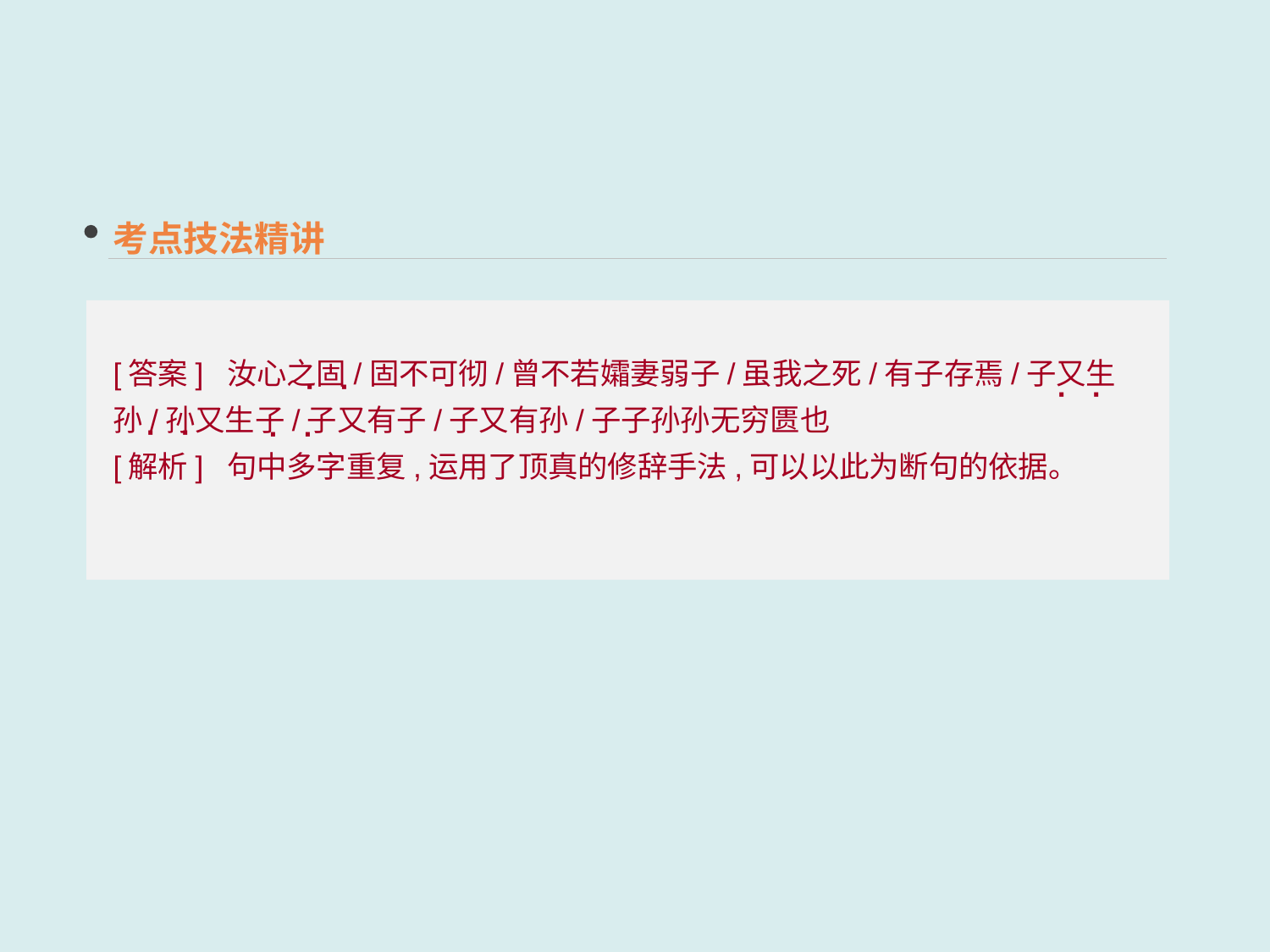

考点技法精讲

[答案]  汝心之固/固不可彻/曾不若孀妻弱子/虽我之死/有子存焉/子又生孙/孙又生子/子又有子/子又有孙/子子孙孙无穷匮也
[解析]  句中多字重复,运用了顶真的修辞手法,可以以此为断句的依据。

 ·   ·
 ·   ·
 ·   ·
 ·   ·